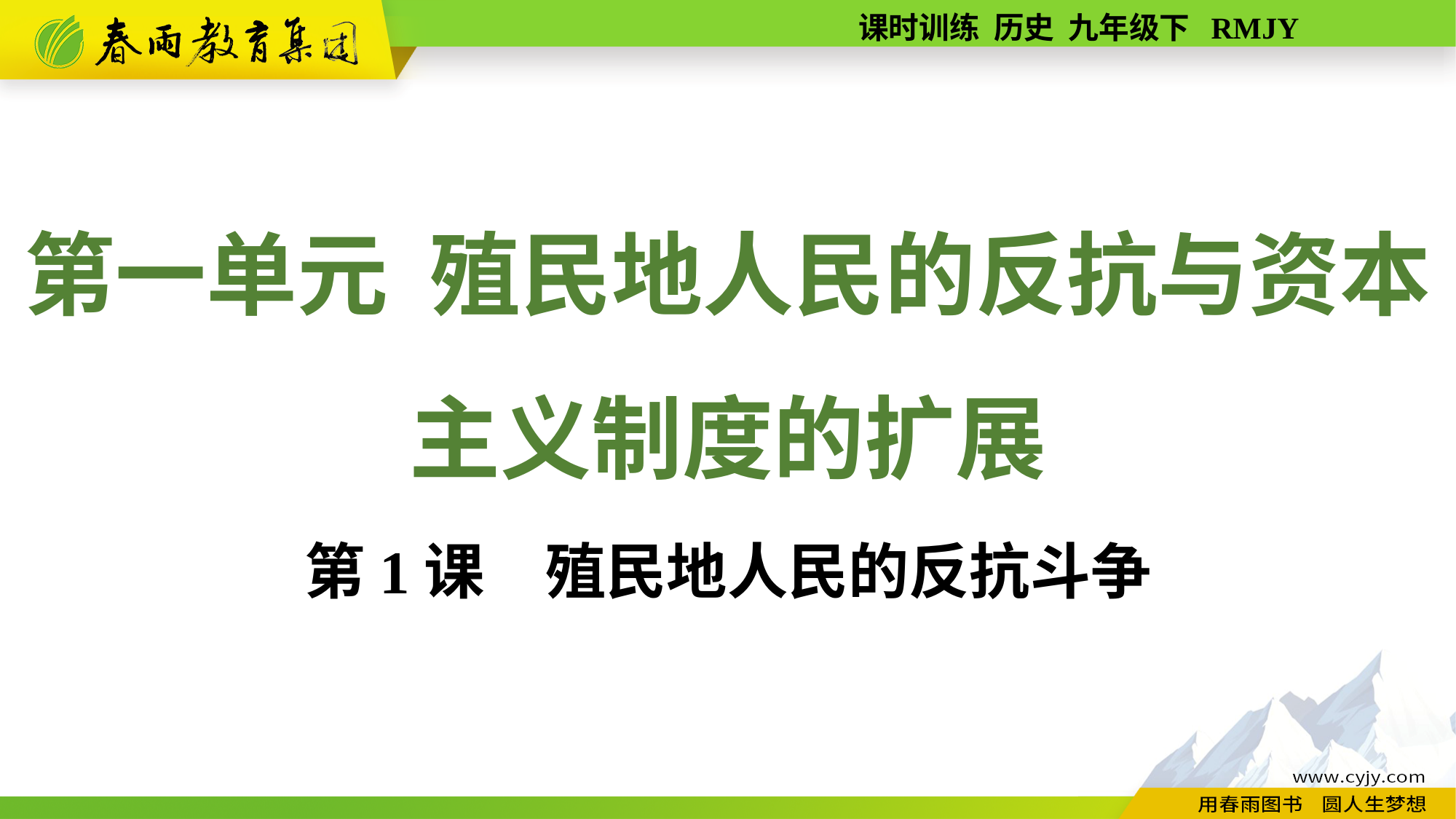

第一单元  殖民地人民的反抗与资本主义制度的扩展
第1课　殖民地人民的反抗斗争